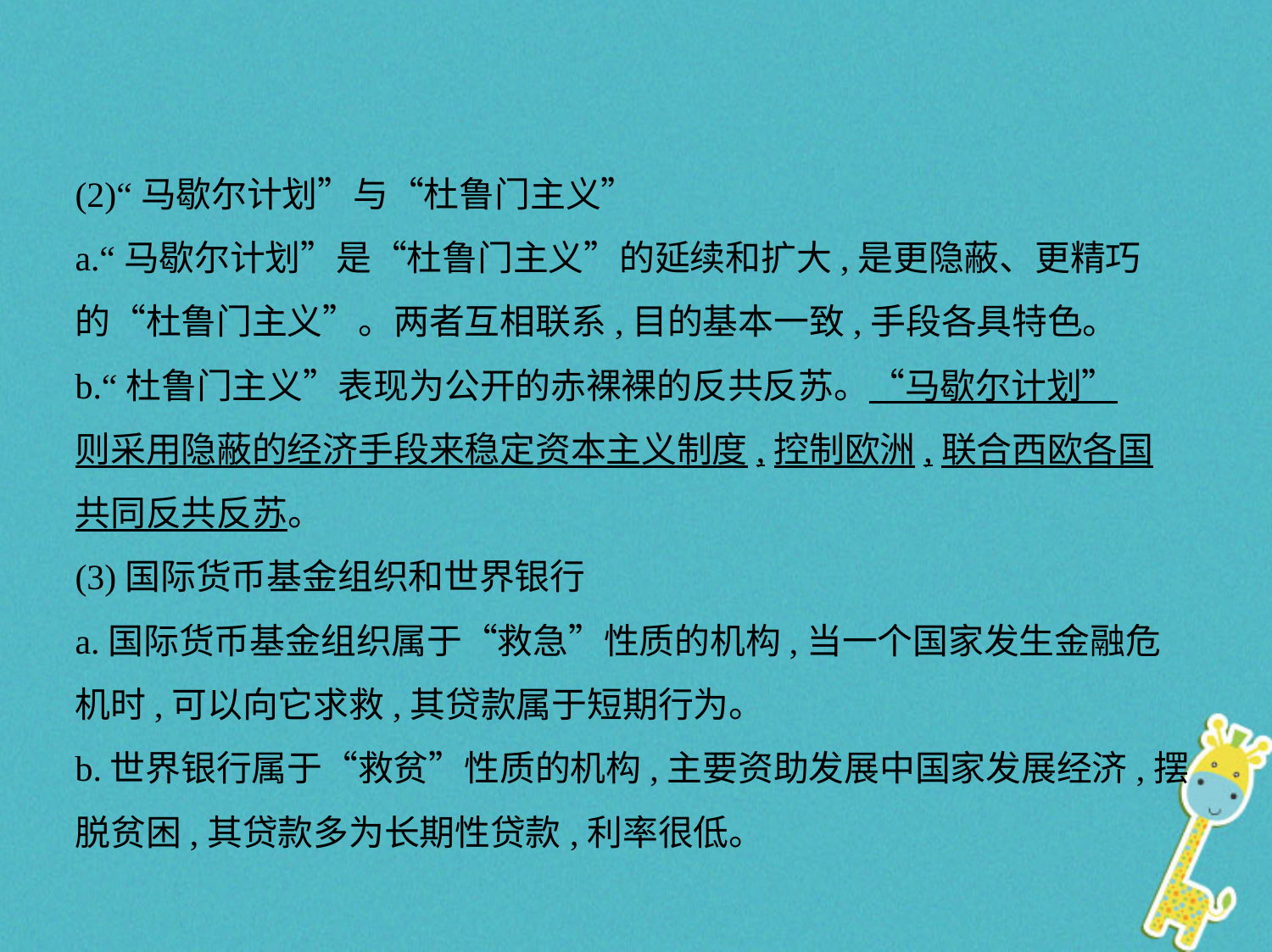

(2)“马歇尔计划”与“杜鲁门主义”
a.“马歇尔计划”是“杜鲁门主义”的延续和扩大,是更隐蔽、更精巧
的“杜鲁门主义”。两者互相联系,目的基本一致,手段各具特色。
b.“杜鲁门主义”表现为公开的赤裸裸的反共反苏。“马歇尔计划”
则采用隐蔽的经济手段来稳定资本主义制度,控制欧洲,联合西欧各国
共同反共反苏。
(3)国际货币基金组织和世界银行
a.国际货币基金组织属于“救急”性质的机构,当一个国家发生金融危
机时,可以向它求救,其贷款属于短期行为。
b.世界银行属于“救贫”性质的机构,主要资助发展中国家发展经济,摆
脱贫困,其贷款多为长期性贷款,利率很低。